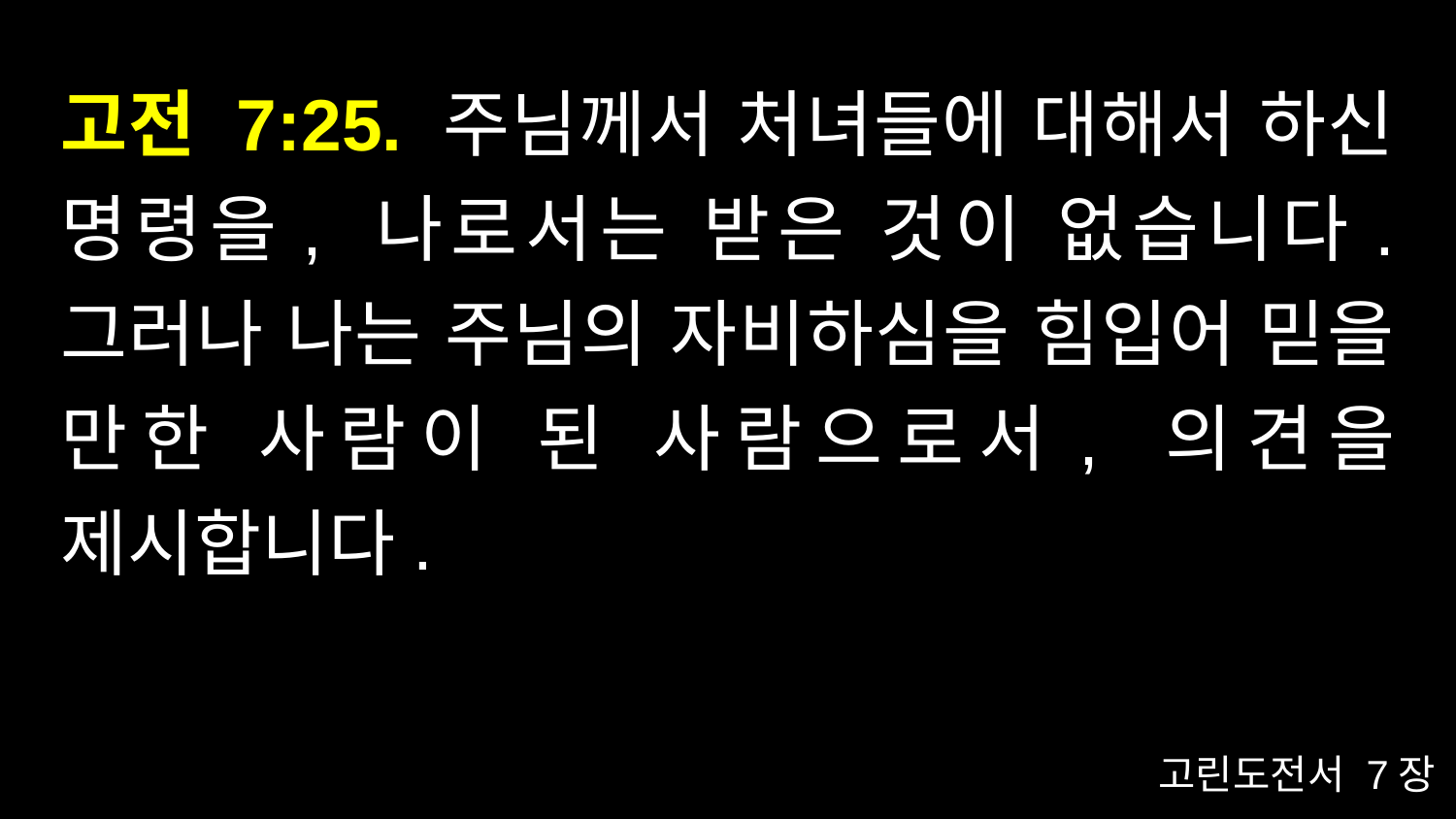

# 고전 7:25. 주님께서 처녀들에 대해서 하신 명령을, 나로서는 받은 것이 없습니다. 그러나 나는 주님의 자비하심을 힘입어 믿을 만한 사람이 된 사람으로서, 의견을 제시합니다.
고린도전서 7장